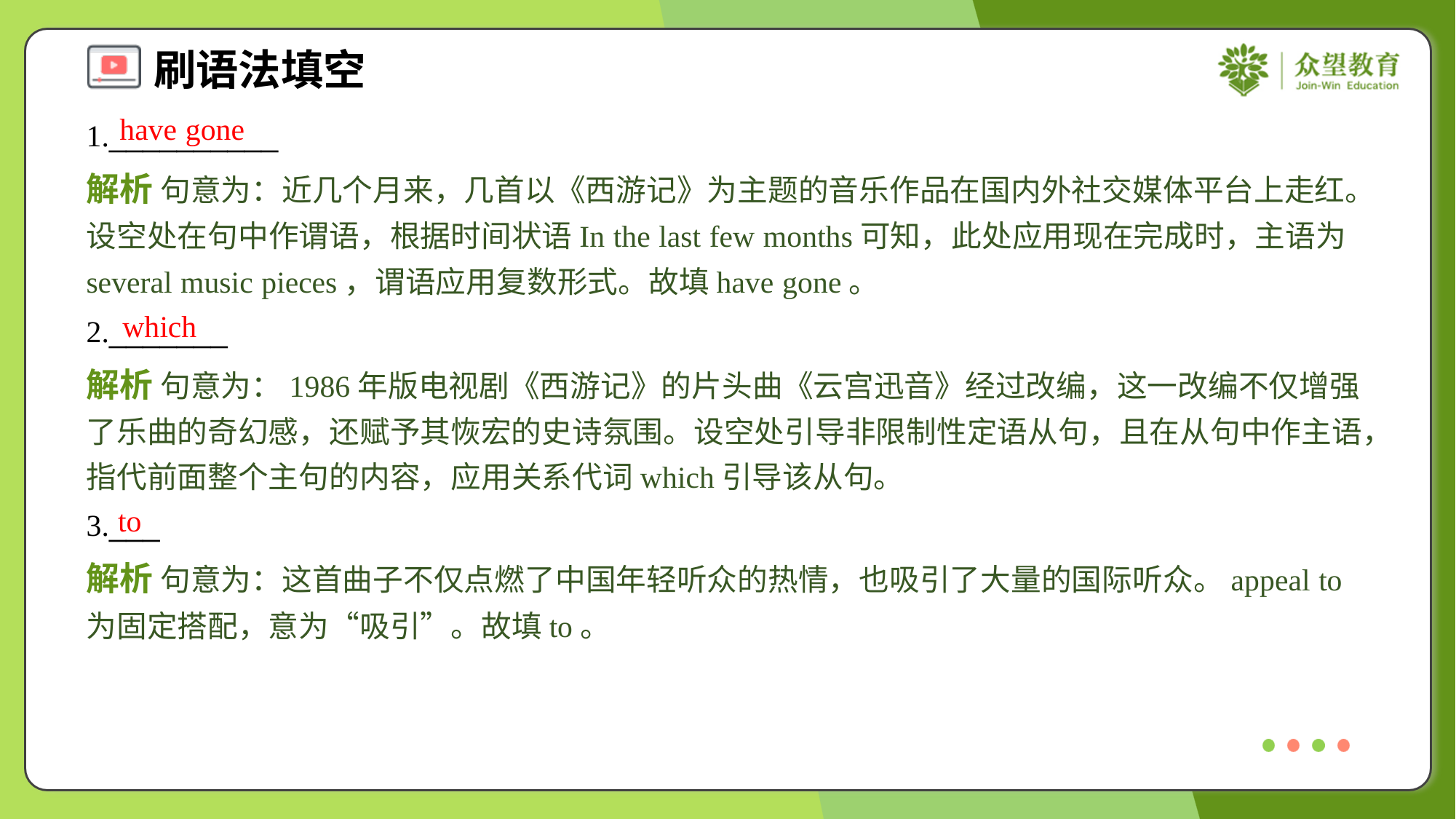

have gone
1.__________
解析 句意为：近几个月来，几首以《西游记》为主题的音乐作品在国内外社交媒体平台上走红。设空处在句中作谓语，根据时间状语In the last few months可知，此处应用现在完成时，主语为several music pieces，谓语应用复数形式。故填have gone。
which
2._______
解析 句意为：1986年版电视剧《西游记》的片头曲《云宫迅音》经过改编，这一改编不仅增强了乐曲的奇幻感，还赋予其恢宏的史诗氛围。设空处引导非限制性定语从句，且在从句中作主语，指代前面整个主句的内容，应用关系代词which引导该从句。
to
3.___
解析 句意为：这首曲子不仅点燃了中国年轻听众的热情，也吸引了大量的国际听众。appeal to为固定搭配，意为“吸引”。故填to。